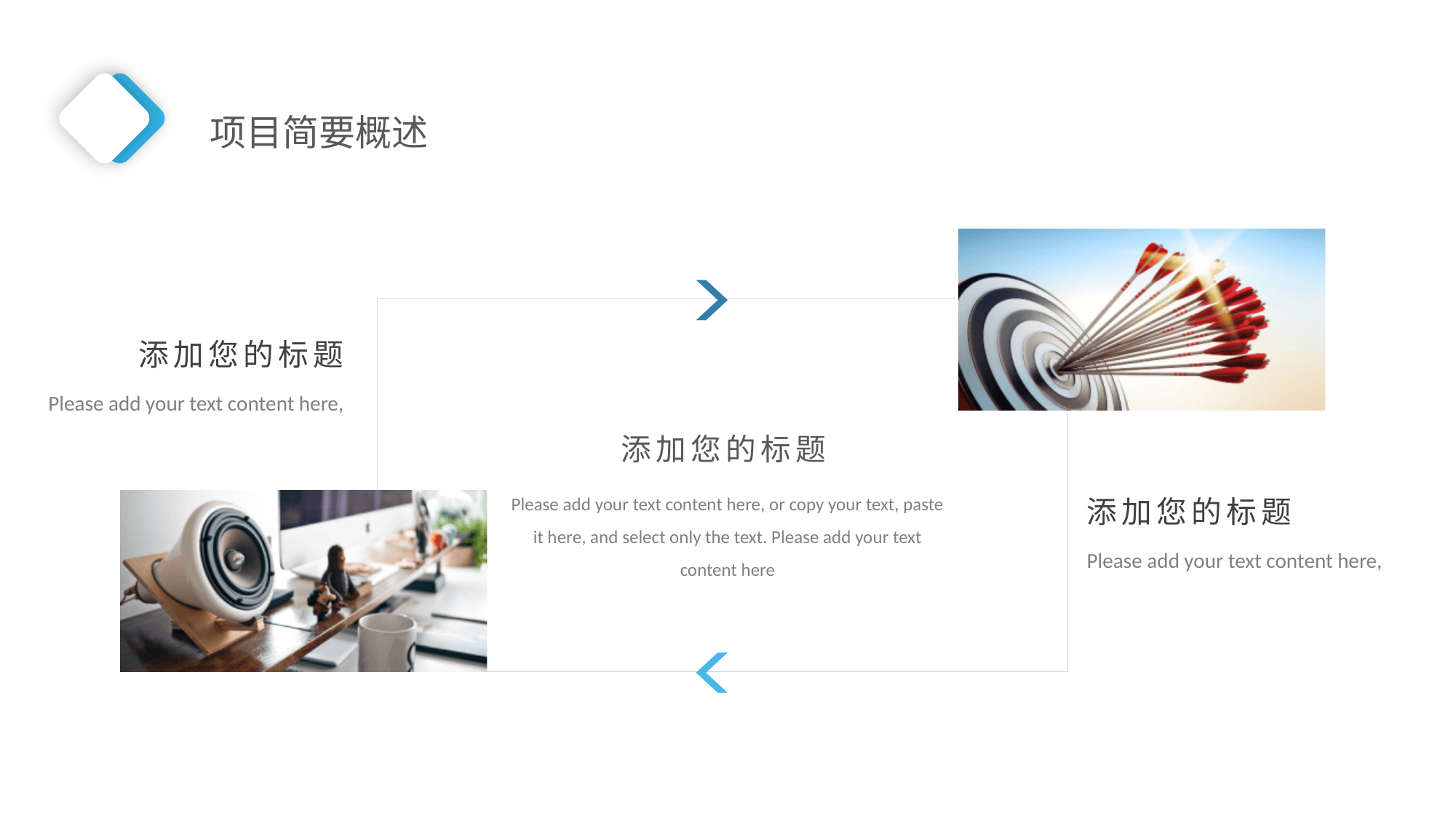

项目简要概述

添加您的标题
Please add your text content here,
添加您的标题
添加您的标题
Please add your text content here,
Please add your text content here, or copy your text, paste it here, and select only the text. Please add your text content here